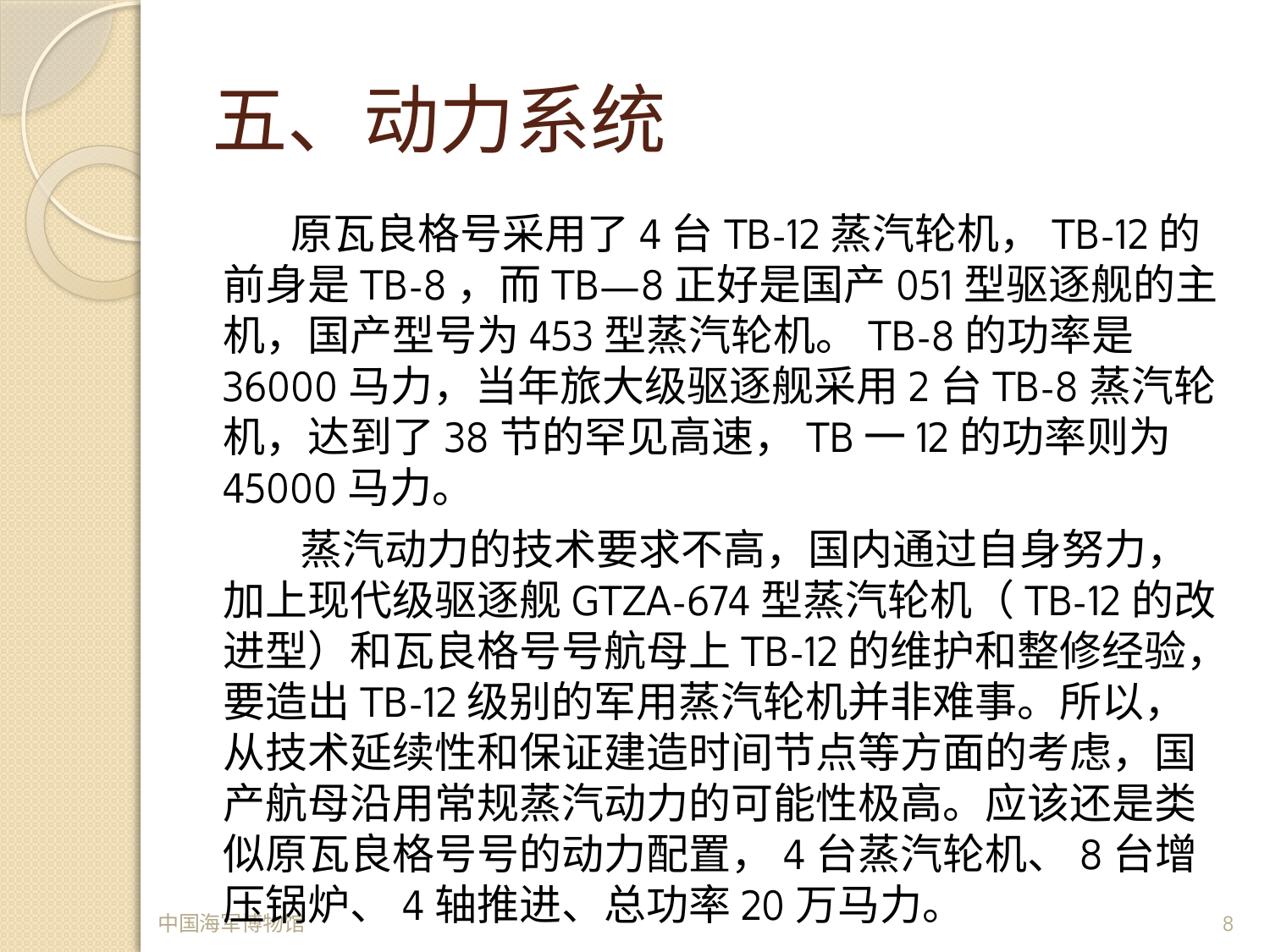

# 五、动力系统
      原瓦良格号采用了4台TB-12蒸汽轮机，TB-12的前身是TB-8，而TB—8正好是国产051型驱逐舰的主机，国产型号为453型蒸汽轮机。TB-8的功率是36000马力，当年旅大级驱逐舰采用2台TB-8蒸汽轮机，达到了38节的罕见高速，TB一12的功率则为45000马力。
       蒸汽动力的技术要求不高，国内通过自身努力，加上现代级驱逐舰GTZA-674型蒸汽轮机（TB-12的改进型）和瓦良格号号航母上TB-12的维护和整修经验，要造出TB-12级别的军用蒸汽轮机并非难事。所以，从技术延续性和保证建造时间节点等方面的考虑，国产航母沿用常规蒸汽动力的可能性极高。应该还是类似原瓦良格号号的动力配置，4台蒸汽轮机、8台增压锅炉、4轴推进、总功率20万马力。
中国海军博物馆
8